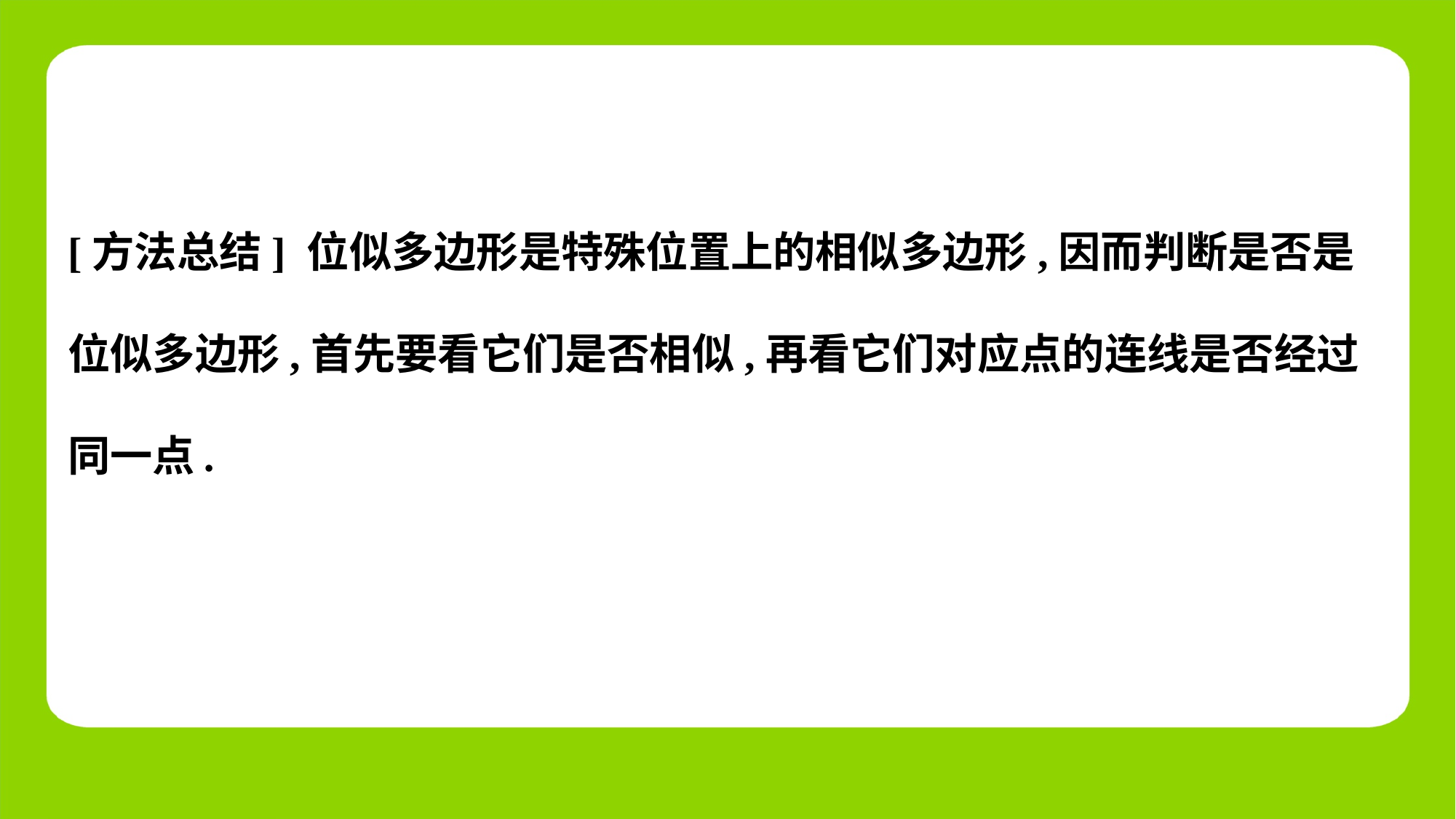

[方法总结] 位似多边形是特殊位置上的相似多边形,因而判断是否是位似多边形,首先要看它们是否相似,再看它们对应点的连线是否经过同一点.